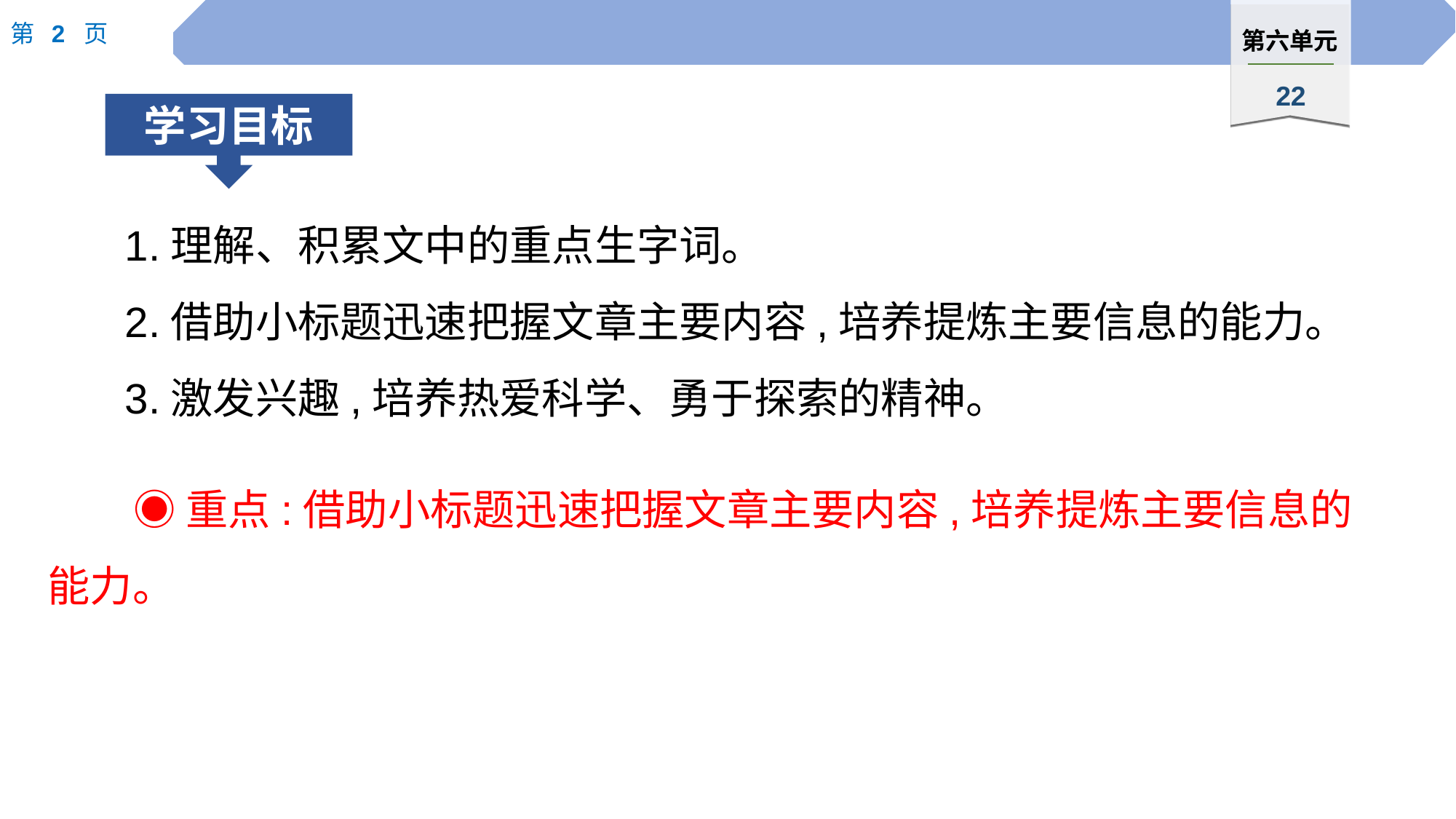

1.理解、积累文中的重点生字词。
2.借助小标题迅速把握文章主要内容,培养提炼主要信息的能力。
3.激发兴趣,培养热爱科学、勇于探索的精神。
◉重点:借助小标题迅速把握文章主要内容,培养提炼主要信息的能力。